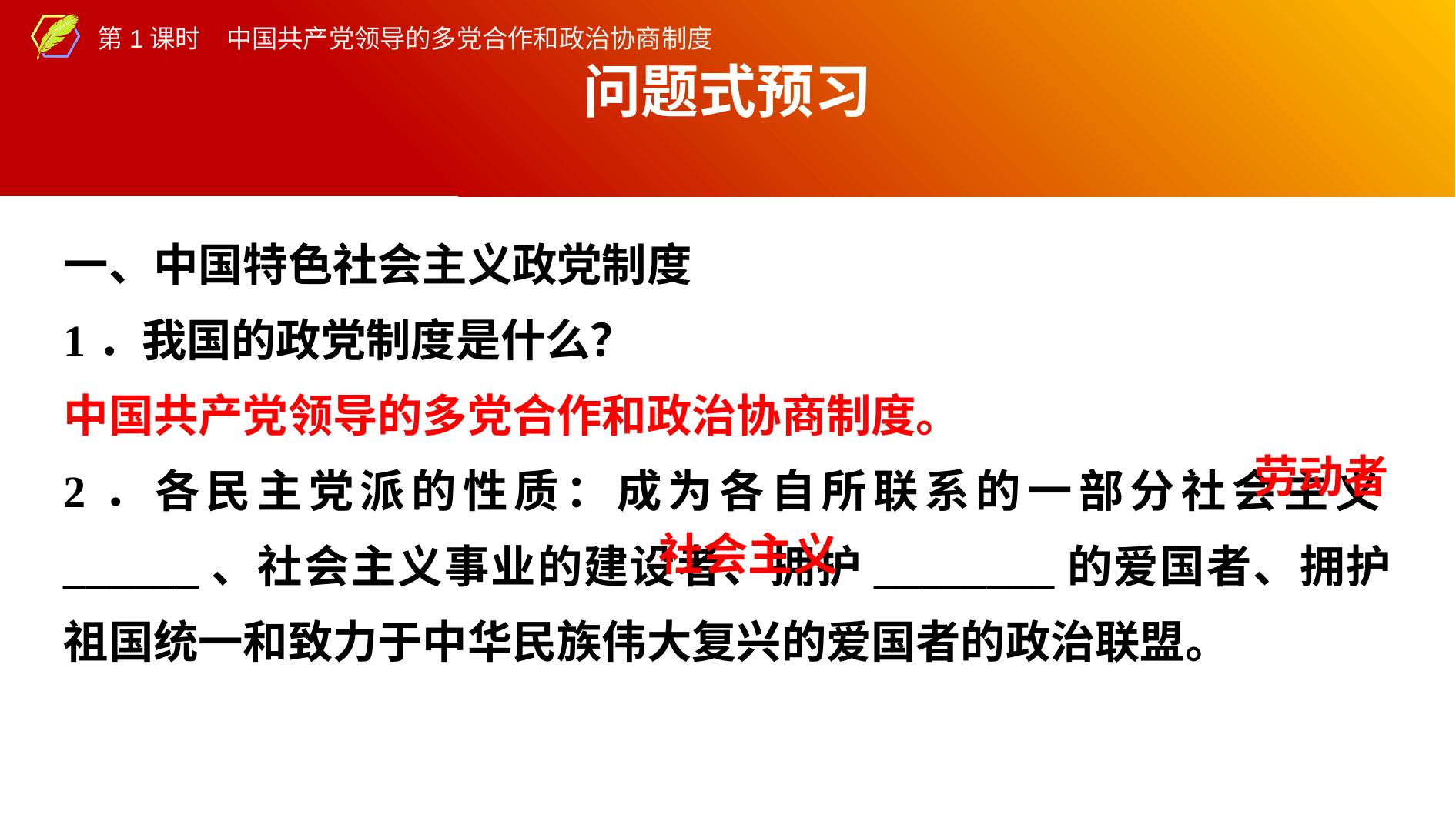

问题式预习
一、中国特色社会主义政党制度
1．我国的政党制度是什么？
中国共产党领导的多党合作和政治协商制度。
2．各民主党派的性质：成为各自所联系的一部分社会主义______、社会主义事业的建设者、拥护________的爱国者、拥护祖国统一和致力于中华民族伟大复兴的爱国者的政治联盟。
劳动者
社会主义